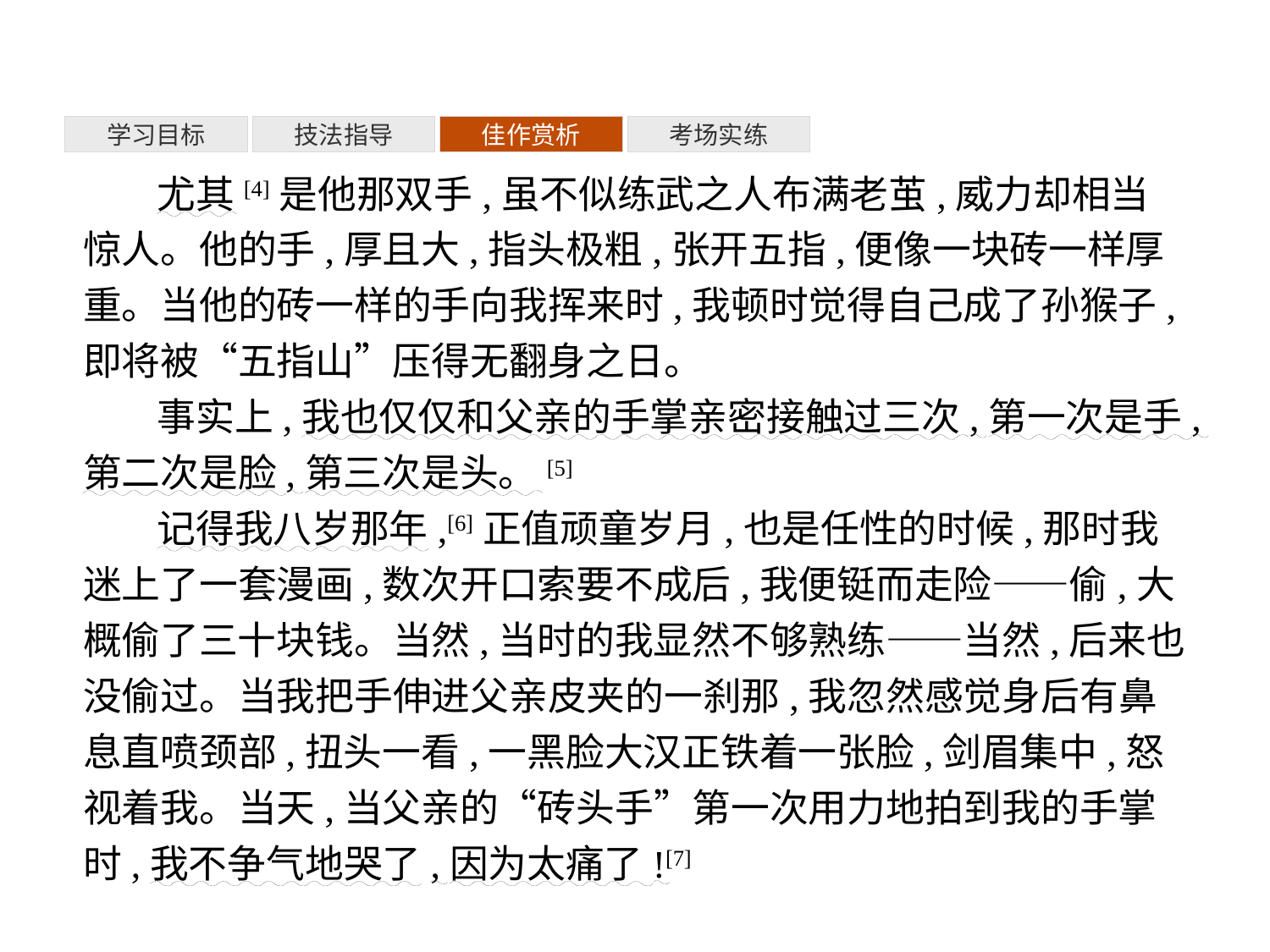

考场实练
学习目标
技法指导
佳作赏析
尤其[4]是他那双手,虽不似练武之人布满老茧,威力却相当惊人。他的手,厚且大,指头极粗,张开五指,便像一块砖一样厚重。当他的砖一样的手向我挥来时,我顿时觉得自己成了孙猴子,即将被“五指山”压得无翻身之日。
事实上,我也仅仅和父亲的手掌亲密接触过三次,第一次是手,第二次是脸,第三次是头。[5]
记得我八岁那年,[6]正值顽童岁月,也是任性的时候,那时我迷上了一套漫画,数次开口索要不成后,我便铤而走险——偷,大概偷了三十块钱。当然,当时的我显然不够熟练——当然,后来也没偷过。当我把手伸进父亲皮夹的一刹那,我忽然感觉身后有鼻息直喷颈部,扭头一看,一黑脸大汉正铁着一张脸,剑眉集中,怒视着我。当天,当父亲的“砖头手”第一次用力地拍到我的手掌时,我不争气地哭了,因为太痛了![7]